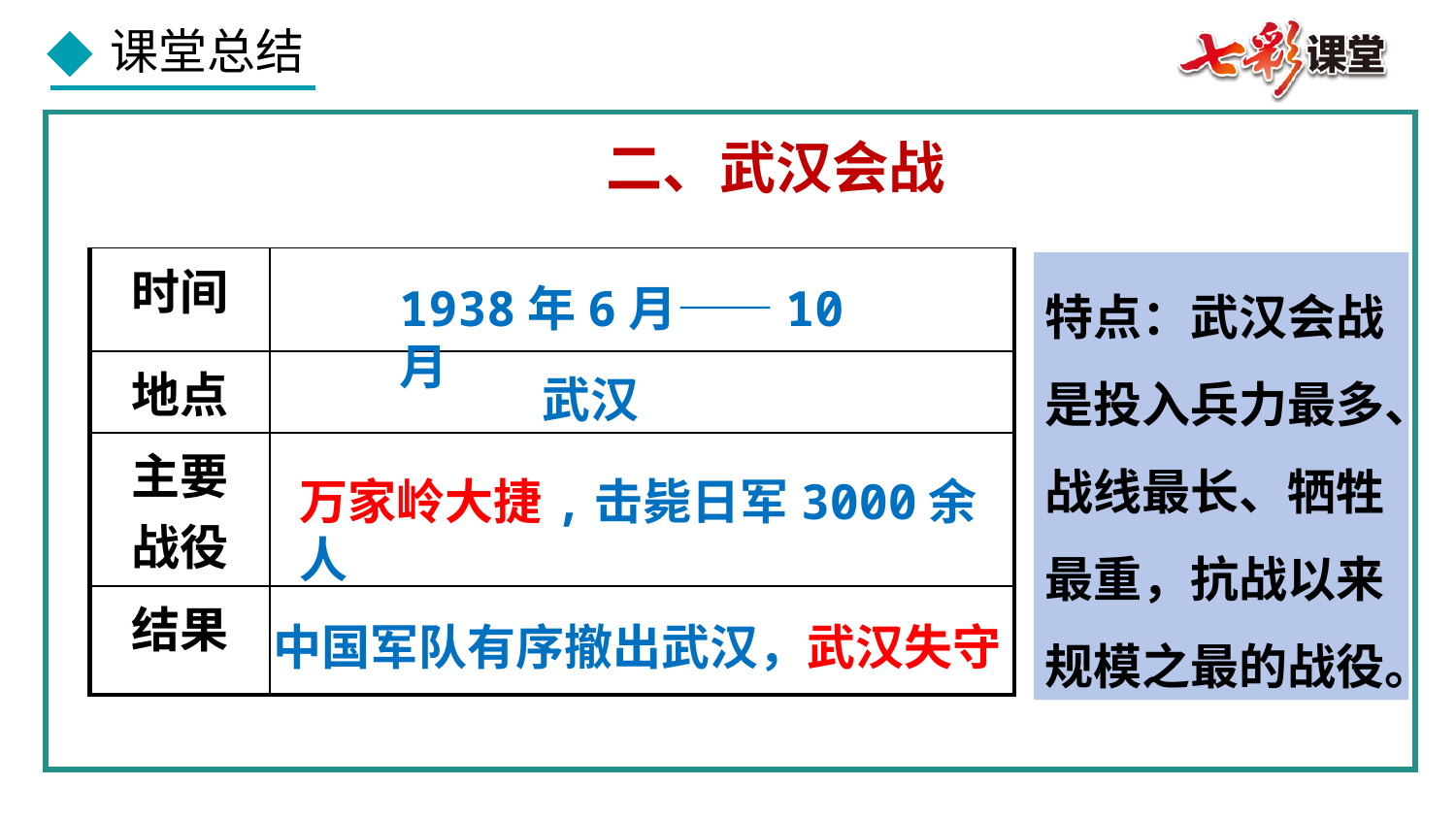

二、武汉会战
| 时间 |  |
| --- | --- |
| 地点 |  |
| 主要 战役 |  |
| 结果 |  |
特点：武汉会战是投入兵力最多、战线最长、牺牲最重，抗战以来规模之最的战役。
1938年6月——10月
武汉
万家岭大捷,击毙日军3000余人
中国军队有序撤出武汉，武汉失守